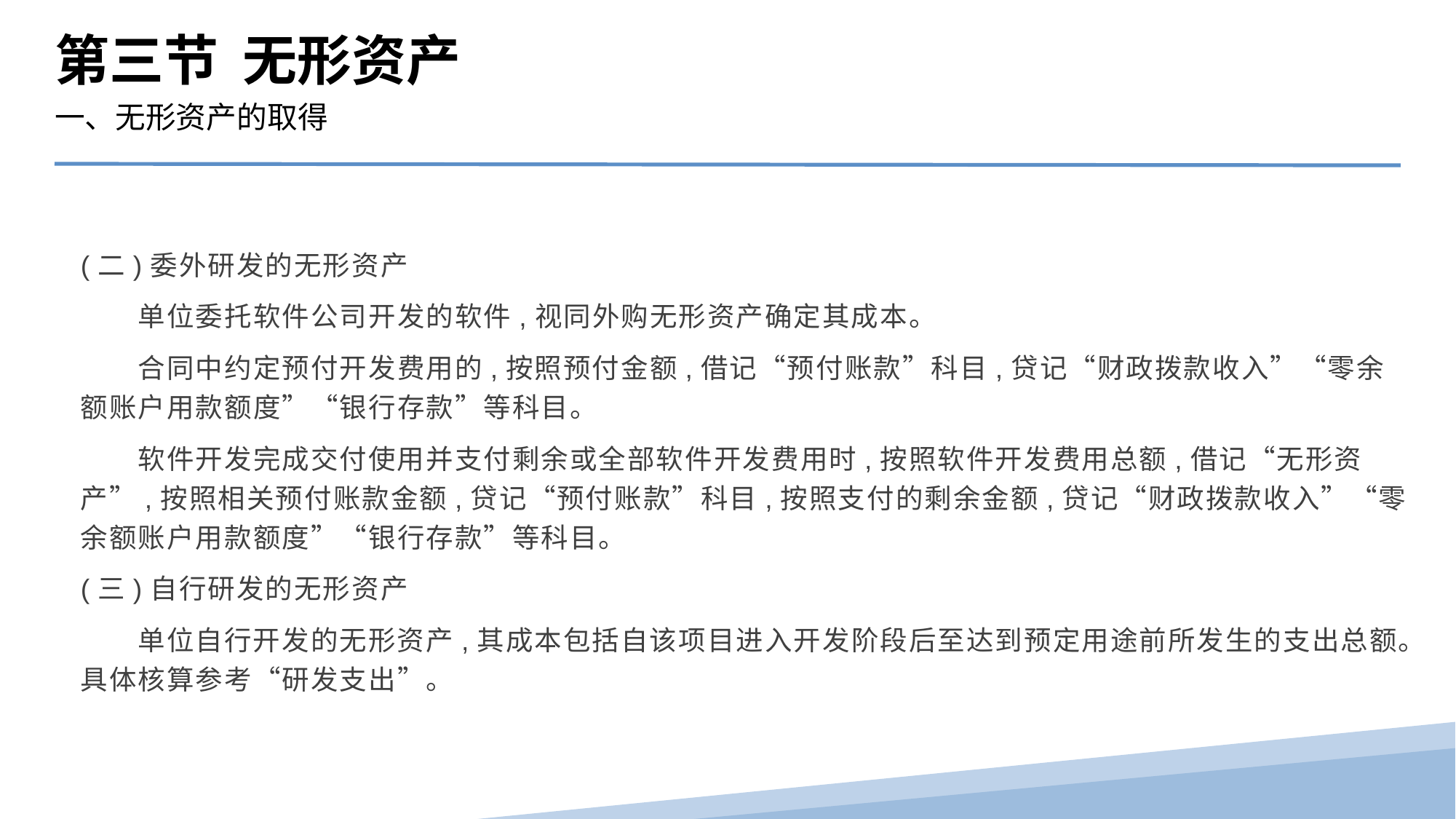

第三节  无形资产
一、无形资产的取得
(二)委外研发的无形资产
　　单位委托软件公司开发的软件,视同外购无形资产确定其成本。
　　合同中约定预付开发费用的,按照预付金额,借记“预付账款”科目,贷记“财政拨款收入”“零余额账户用款额度”“银行存款”等科目。
　　软件开发完成交付使用并支付剩余或全部软件开发费用时,按照软件开发费用总额,借记“无形资产”,按照相关预付账款金额,贷记“预付账款”科目,按照支付的剩余金额,贷记“财政拨款收入”“零余额账户用款额度”“银行存款”等科目。
(三)自行研发的无形资产
　　单位自行开发的无形资产,其成本包括自该项目进入开发阶段后至达到预定用途前所发生的支出总额。具体核算参考“研发支出”。